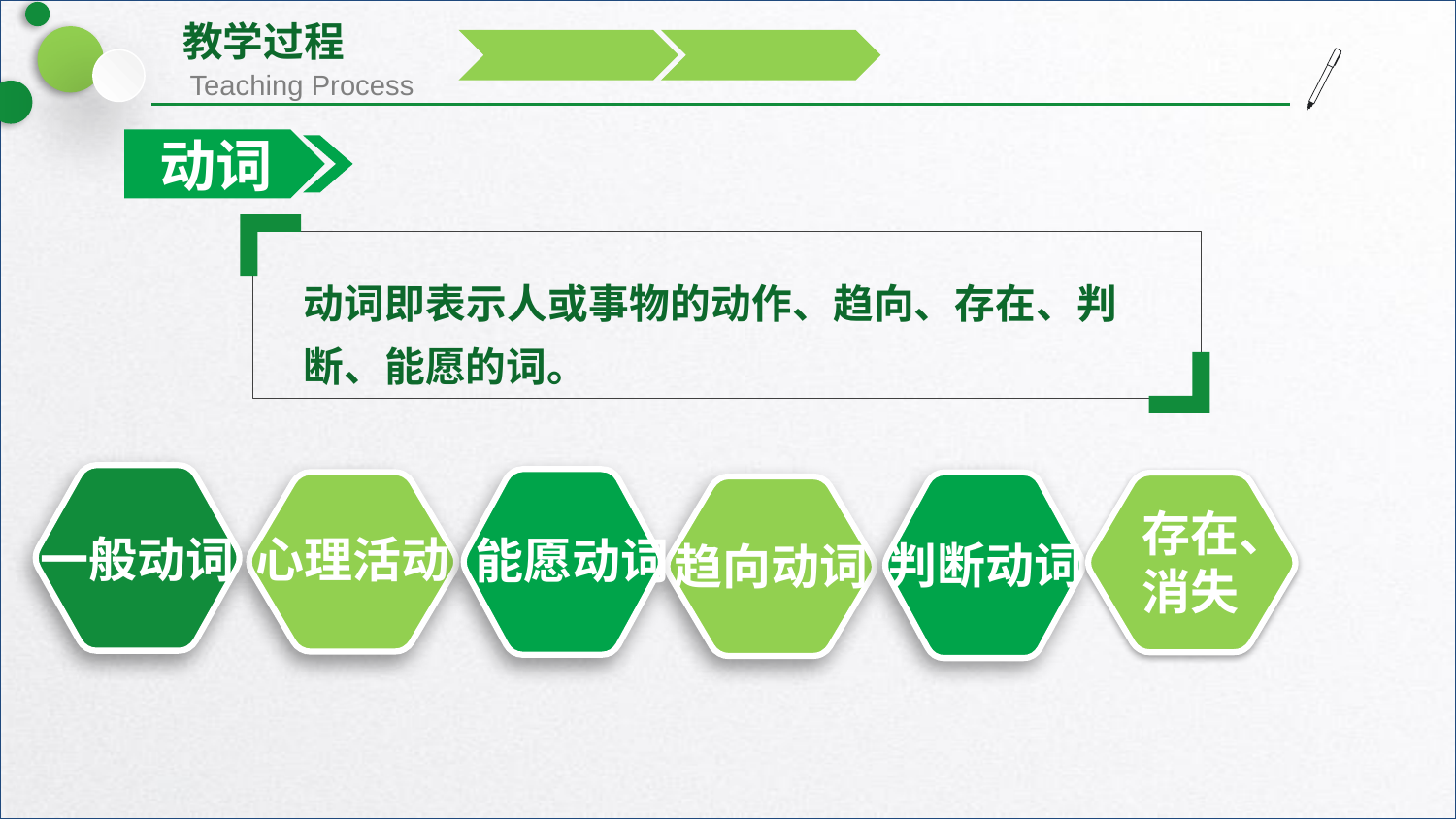

动词

动词即表示人或事物的动作、趋向、存在、判断、能愿的词。

存在、
消失
判断动词
一般动词
心理活动
能愿动词
趋向动词